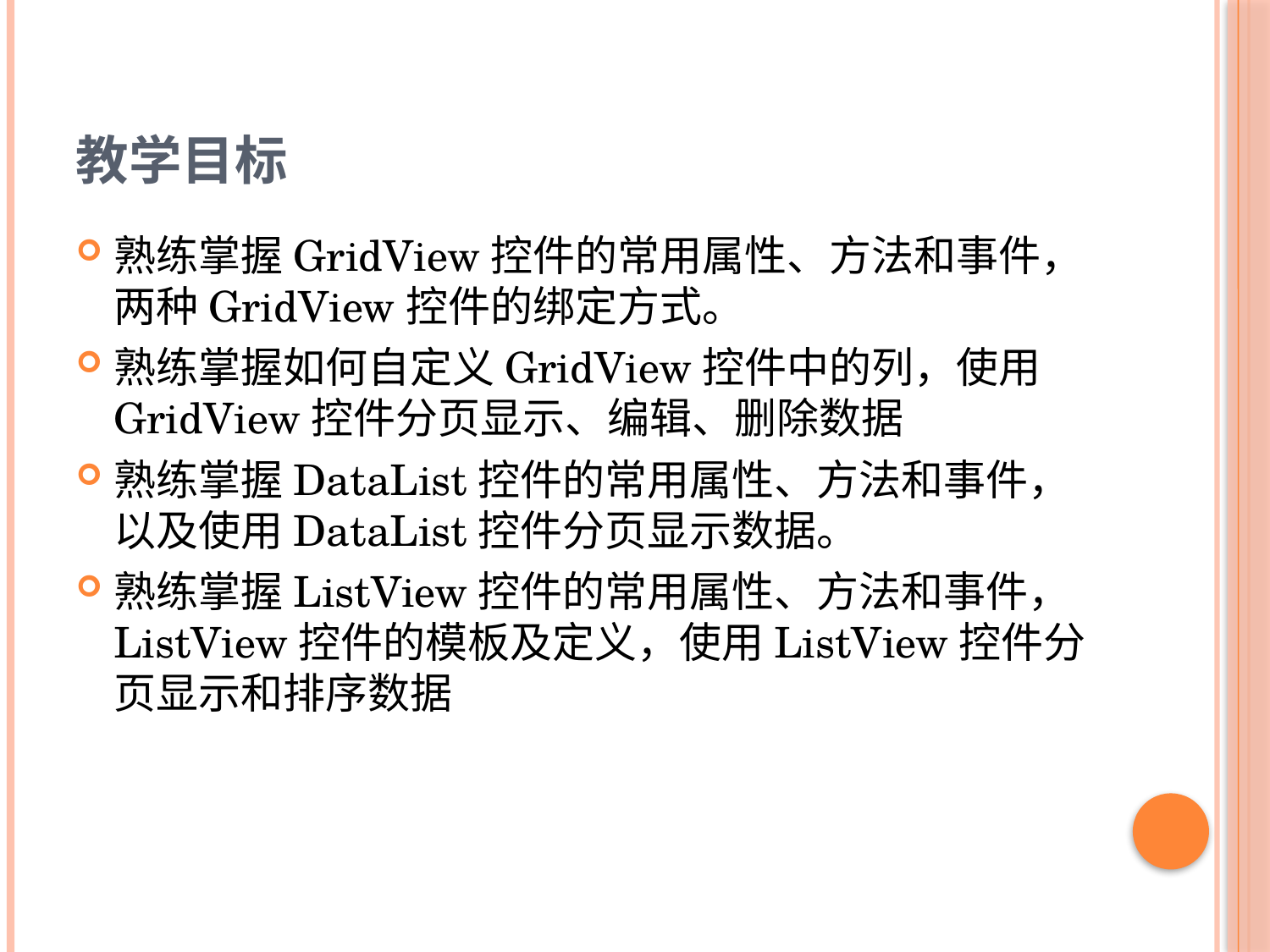

# 教学目标
熟练掌握GridView控件的常用属性、方法和事件，两种GridView控件的绑定方式。
熟练掌握如何自定义GridView控件中的列，使用GridView控件分页显示、编辑、删除数据
熟练掌握DataList控件的常用属性、方法和事件，以及使用DataList控件分页显示数据。
熟练掌握ListView控件的常用属性、方法和事件，ListView控件的模板及定义，使用ListView控件分页显示和排序数据